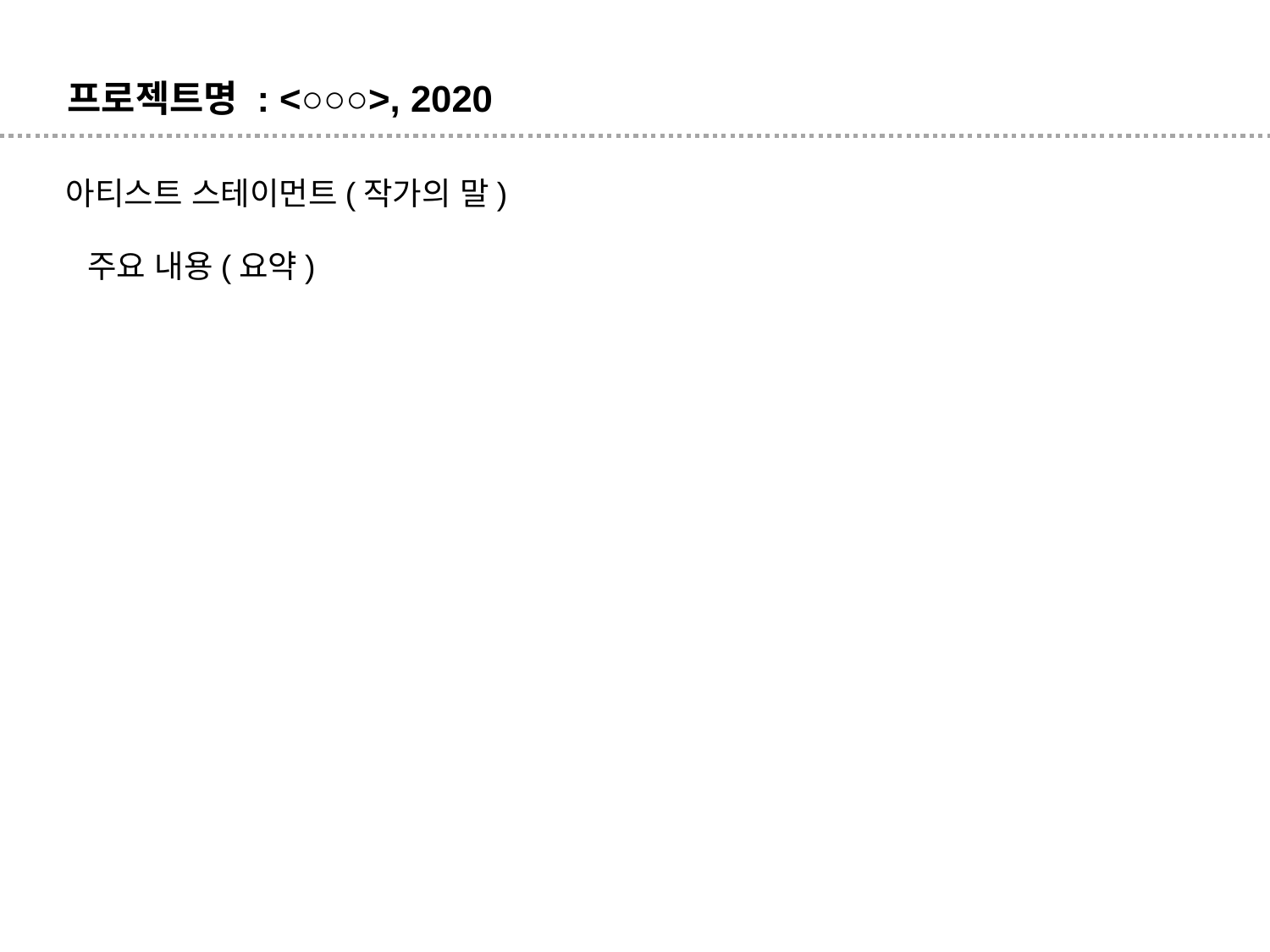

프로젝트명 : <○○○>, 2020
아티스트 스테이먼트(작가의 말)
주요 내용(요약)